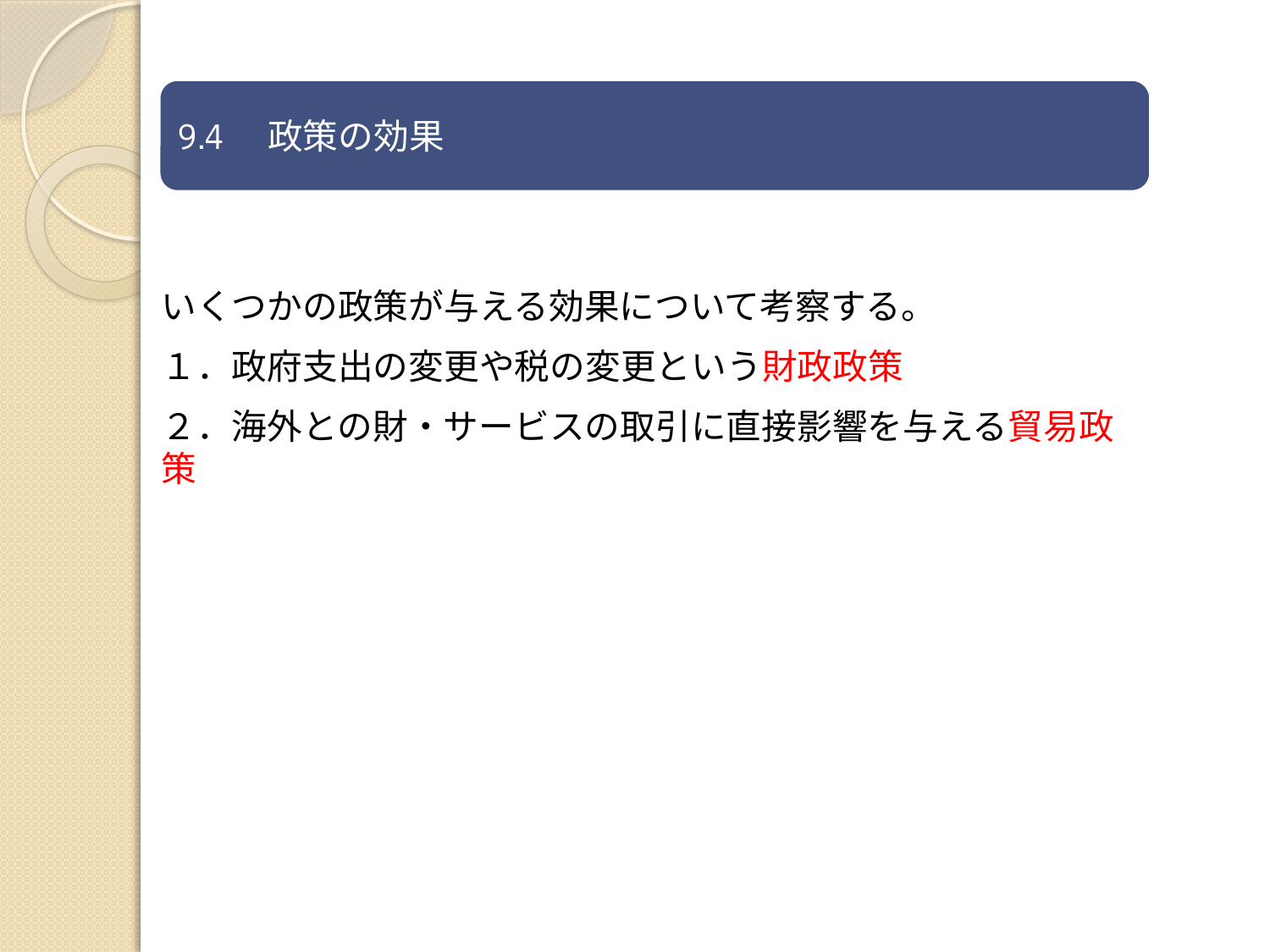

9.4　政策の効果

いくつかの政策が与える効果について考察する。
１．政府支出の変更や税の変更という財政政策
２．海外との財・サービスの取引に直接影響を与える貿易政策